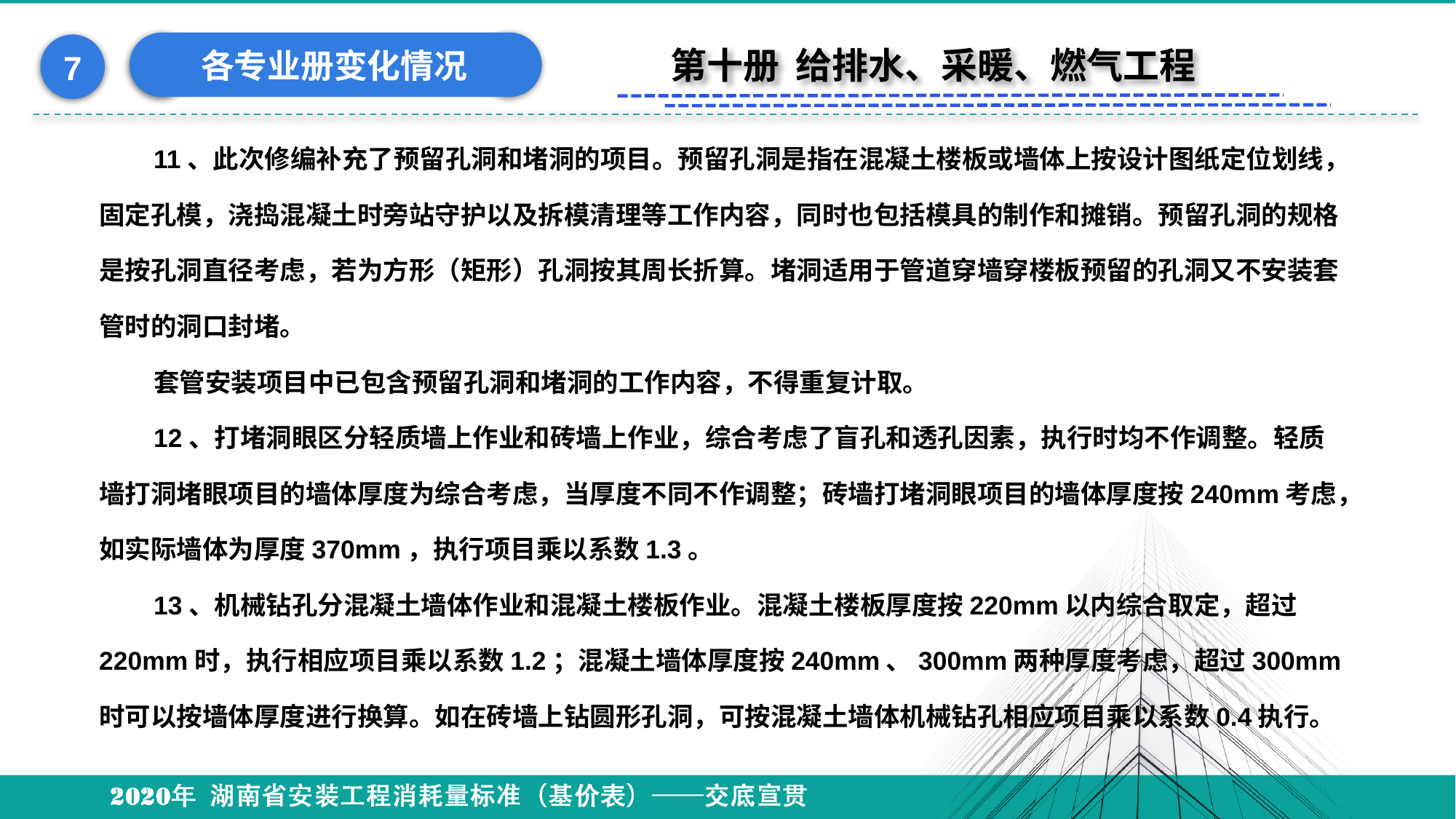

各专业册变化情况

7
第十册  给排水、采暖、燃气工程
11、此次修编补充了预留孔洞和堵洞的项目。预留孔洞是指在混凝土楼板或墙体上按设计图纸定位划线，固定孔模，浇捣混凝土时旁站守护以及拆模清理等工作内容，同时也包括模具的制作和摊销。预留孔洞的规格是按孔洞直径考虑，若为方形（矩形）孔洞按其周长折算。堵洞适用于管道穿墙穿楼板预留的孔洞又不安装套管时的洞口封堵。
套管安装项目中已包含预留孔洞和堵洞的工作内容，不得重复计取。
12、打堵洞眼区分轻质墙上作业和砖墙上作业，综合考虑了盲孔和透孔因素，执行时均不作调整。轻质墙打洞堵眼项目的墙体厚度为综合考虑，当厚度不同不作调整；砖墙打堵洞眼项目的墙体厚度按240mm考虑，如实际墙体为厚度370mm，执行项目乘以系数1.3。
13、机械钻孔分混凝土墙体作业和混凝土楼板作业。混凝土楼板厚度按220mm以内综合取定，超过220mm时，执行相应项目乘以系数1.2；混凝土墙体厚度按240mm、300mm两种厚度考虑，超过300mm时可以按墙体厚度进行换算。如在砖墙上钻圆形孔洞，可按混凝土墙体机械钻孔相应项目乘以系数0.4执行。